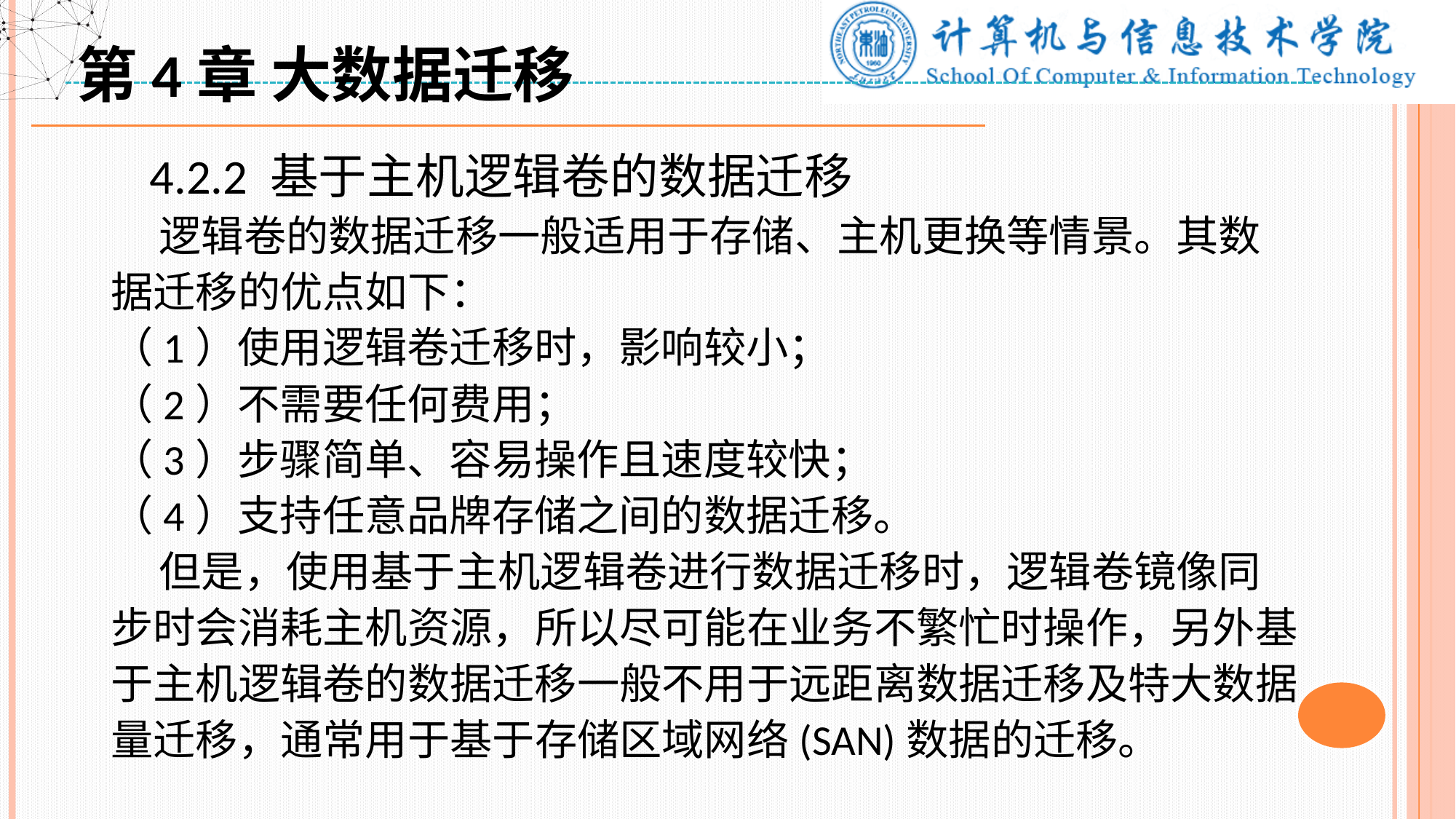

第4章 大数据迁移
    4.2.2 基于主机逻辑卷的数据迁移
    逻辑卷的数据迁移一般适用于存储、主机更换等情景。其数据迁移的优点如下：
（1）使用逻辑卷迁移时，影响较小；
（2）不需要任何费用；
（3）步骤简单、容易操作且速度较快；
（4）支持任意品牌存储之间的数据迁移。
    但是，使用基于主机逻辑卷进行数据迁移时，逻辑卷镜像同步时会消耗主机资源，所以尽可能在业务不繁忙时操作，另外基于主机逻辑卷的数据迁移一般不用于远距离数据迁移及特大数据量迁移，通常用于基于存储区域网络(SAN)数据的迁移。